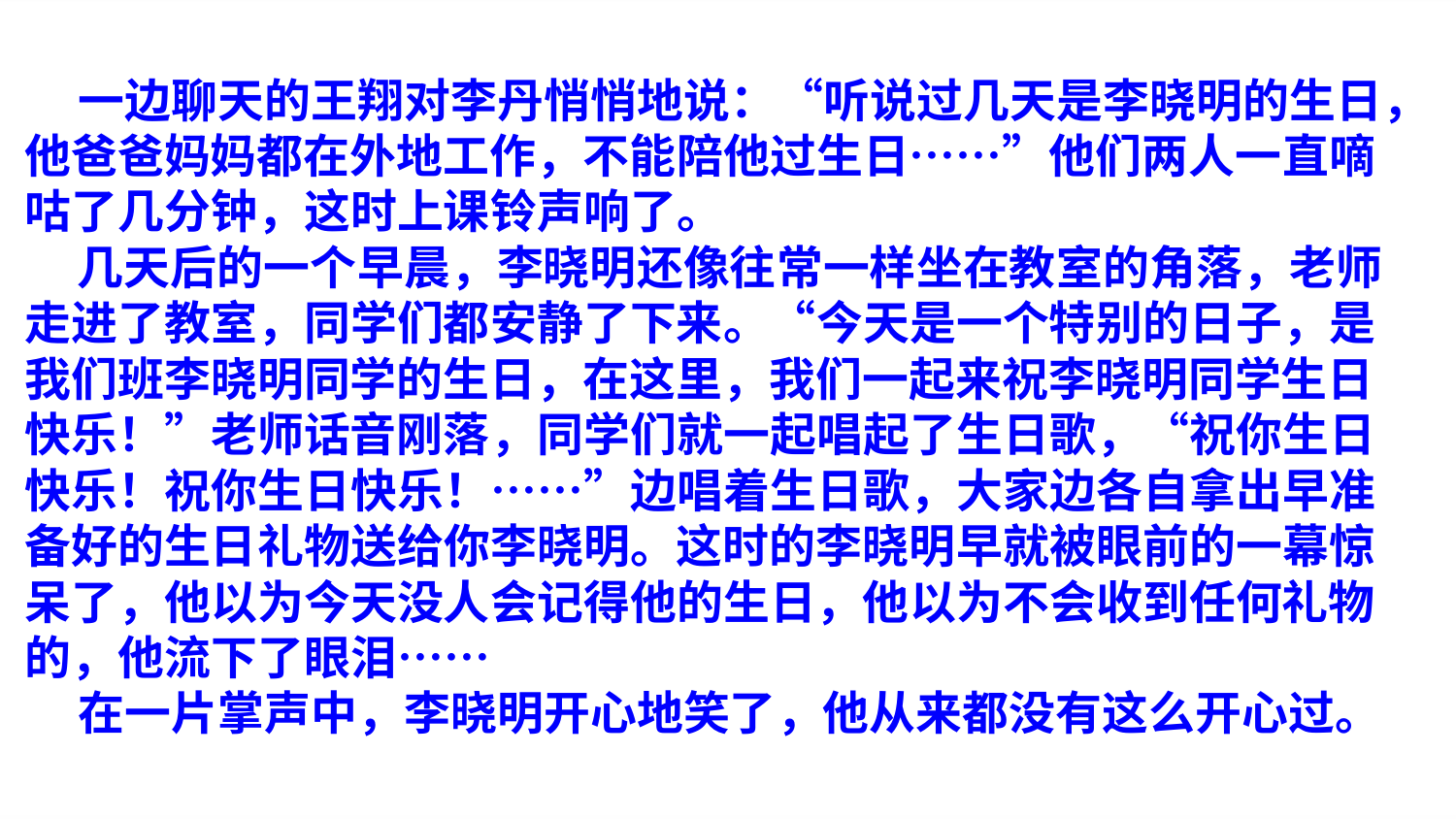

一边聊天的王翔对李丹悄悄地说：“听说过几天是李晓明的生日，他爸爸妈妈都在外地工作，不能陪他过生日……”他们两人一直嘀咕了几分钟，这时上课铃声响了。
     几天后的一个早晨，李晓明还像往常一样坐在教室的角落，老师走进了教室，同学们都安静了下来。“今天是一个特别的日子，是我们班李晓明同学的生日，在这里，我们一起来祝李晓明同学生日快乐！”老师话音刚落，同学们就一起唱起了生日歌，“祝你生日快乐！祝你生日快乐！……”边唱着生日歌，大家边各自拿出早准备好的生日礼物送给你李晓明。这时的李晓明早就被眼前的一幕惊呆了，他以为今天没人会记得他的生日，他以为不会收到任何礼物的，他流下了眼泪……
    在一片掌声中，李晓明开心地笑了，他从来都没有这么开心过。